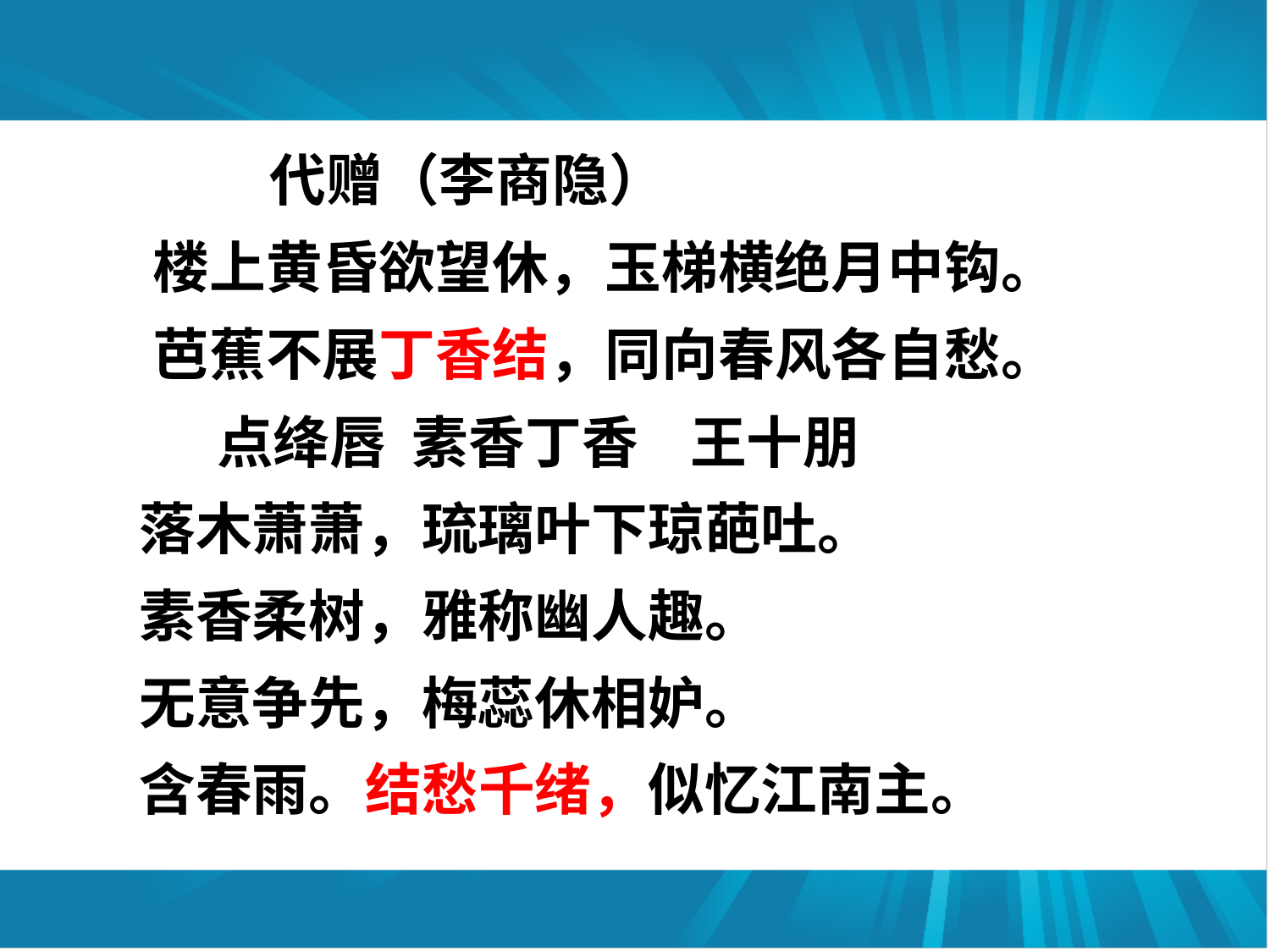

代赠（李商隐）
楼上黄昏欲望休，玉梯横绝月中钩。
芭蕉不展丁香结，同向春风各自愁。
       点绛唇  素香丁香    王十朋
 落木萧萧，琉璃叶下琼葩吐。
 素香柔树，雅称幽人趣。
 无意争先，梅蕊休相妒。
 含春雨。结愁千绪，似忆江南主。